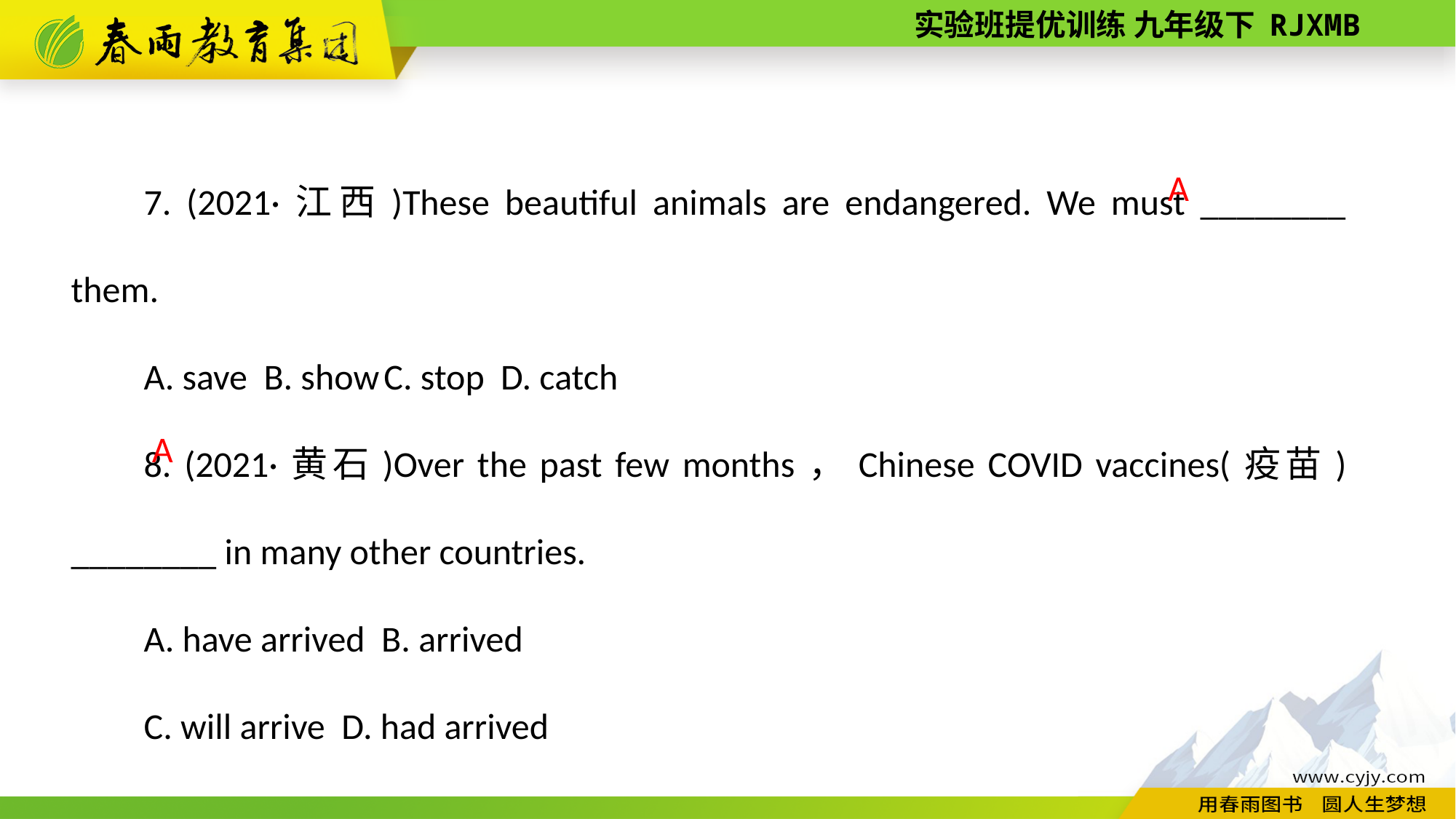

7. (2021·江西)These beautiful animals are endangered. We must ________ them.
A. save  B. show C. stop  D. catch
8. (2021·黄石)Over the past few months，Chinese COVID vaccines(疫苗) ________ in many other countries.
A. have arrived  B. arrived
C. will arrive  D. had arrived
 A
A